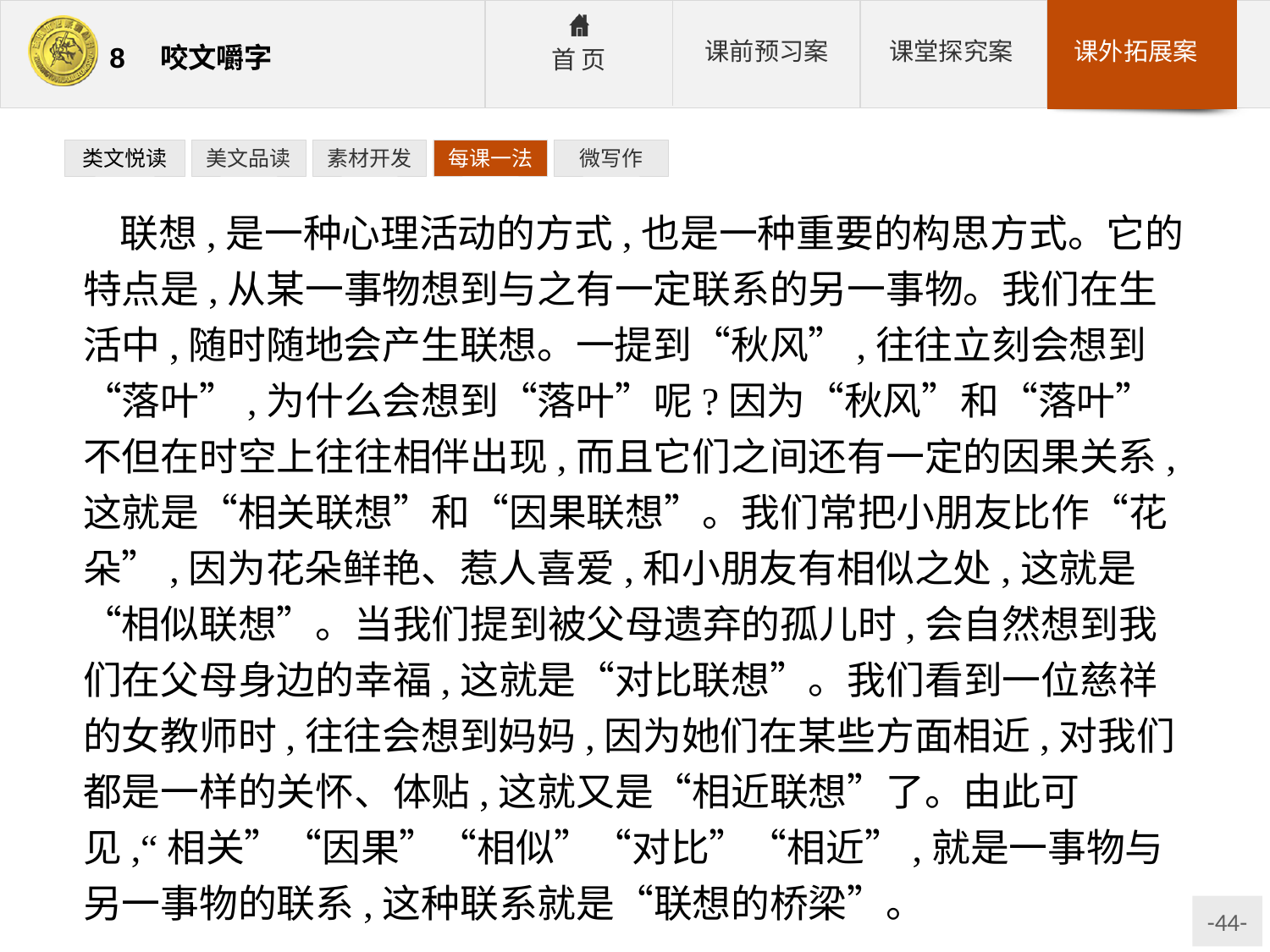

类文悦读
美文品读
素材开发
每课一法
微写作
联想,是一种心理活动的方式,也是一种重要的构思方式。它的特点是,从某一事物想到与之有一定联系的另一事物。我们在生活中,随时随地会产生联想。一提到“秋风”,往往立刻会想到“落叶”,为什么会想到“落叶”呢?因为“秋风”和“落叶”不但在时空上往往相伴出现,而且它们之间还有一定的因果关系,这就是“相关联想”和“因果联想”。我们常把小朋友比作“花朵”,因为花朵鲜艳、惹人喜爱,和小朋友有相似之处,这就是“相似联想”。当我们提到被父母遗弃的孤儿时,会自然想到我们在父母身边的幸福,这就是“对比联想”。我们看到一位慈祥的女教师时,往往会想到妈妈,因为她们在某些方面相近,对我们都是一样的关怀、体贴,这就又是“相近联想”了。由此可见,“相关”“因果”“相似”“对比”“相近”,就是一事物与另一事物的联系,这种联系就是“联想的桥梁”。